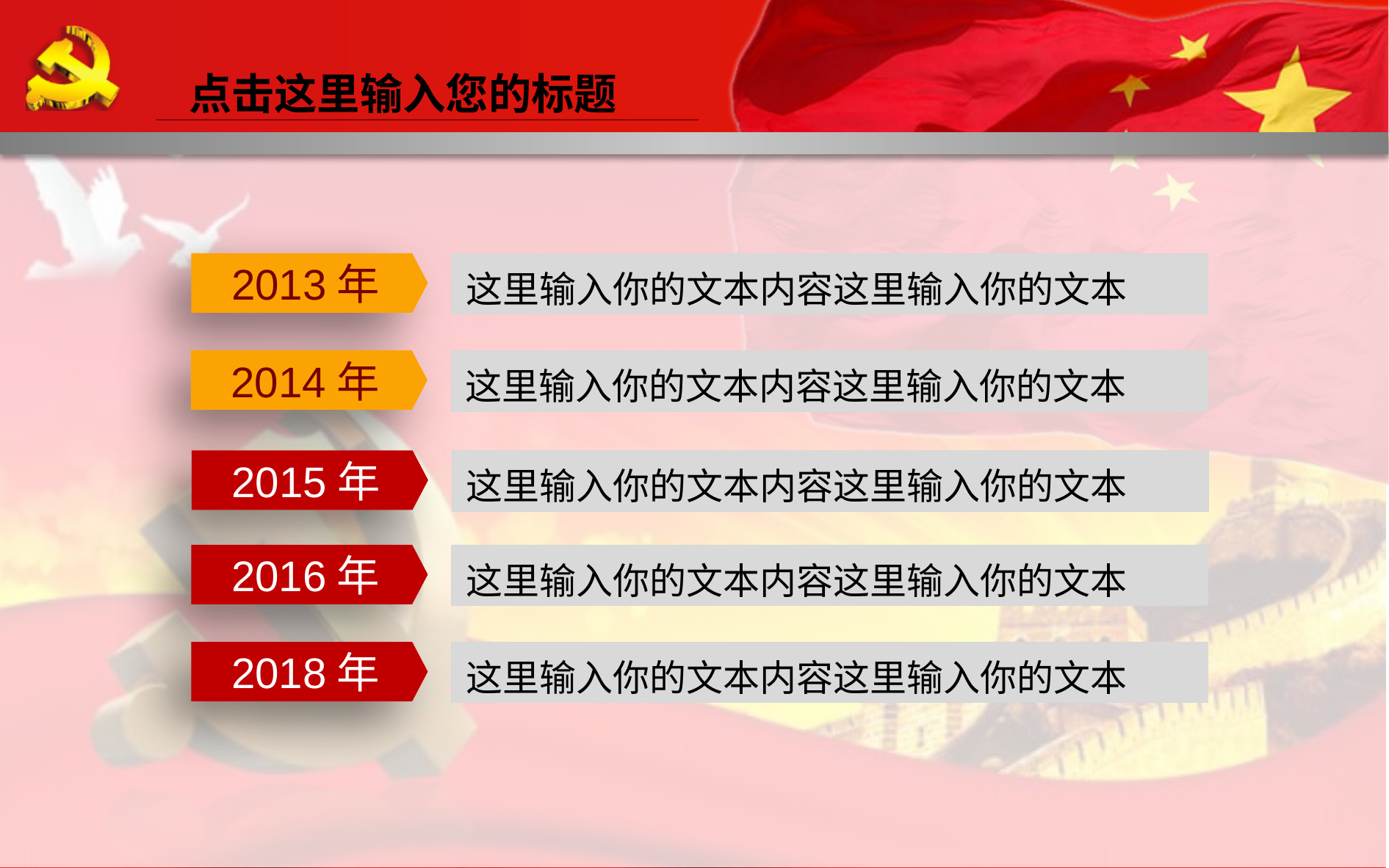

点击这里输入您的标题

这里输入你的文本内容这里输入你的文本
2013年
这里输入你的文本内容这里输入你的文本
2014年
这里输入你的文本内容这里输入你的文本
2015年
这里输入你的文本内容这里输入你的文本
2016年
这里输入你的文本内容这里输入你的文本
2018年